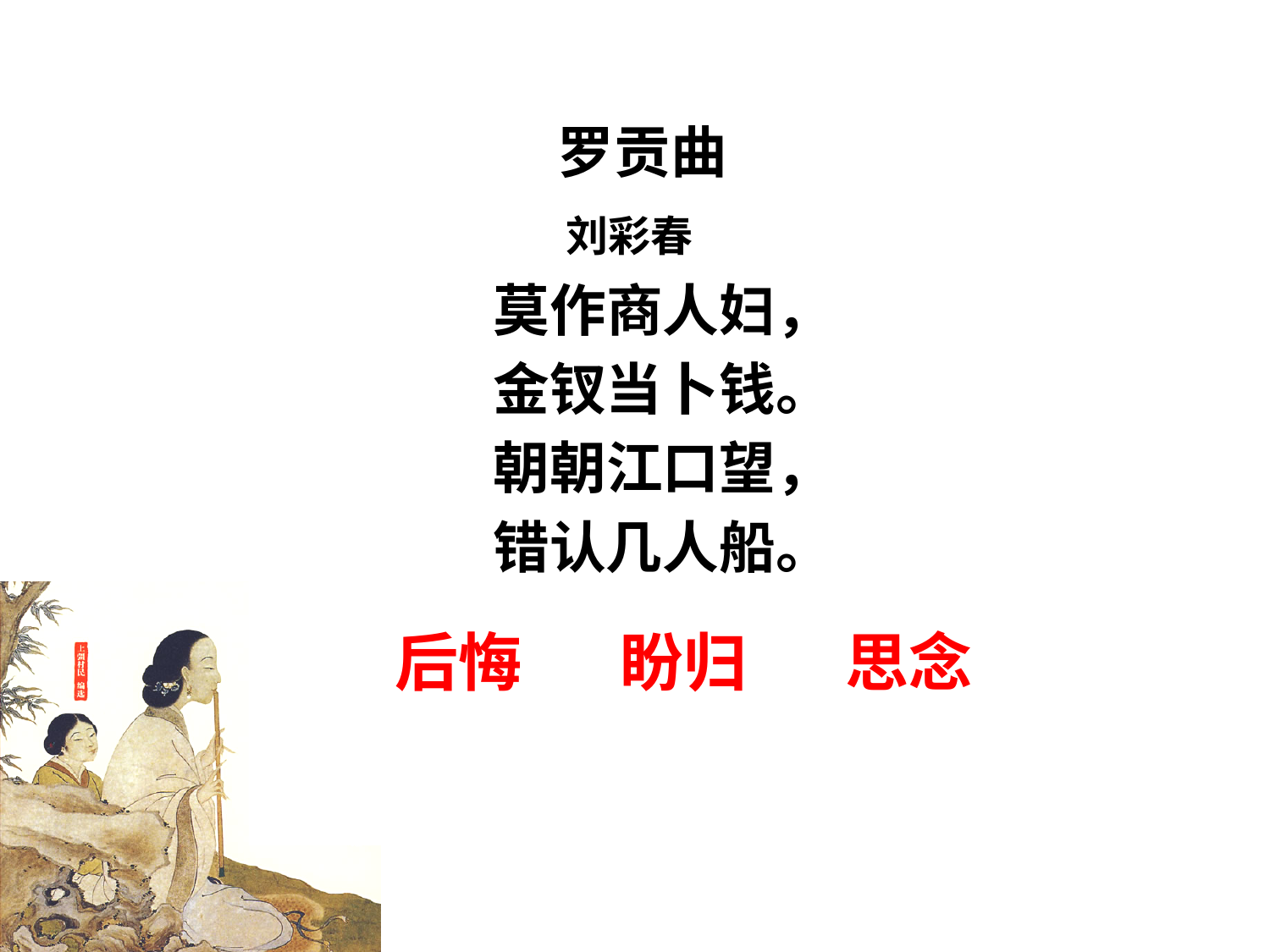

罗贡曲
刘彩春
 莫作商人妇，
 金钗当卜钱。
 朝朝江口望，
 错认几人船。
后悔
盼归
思念